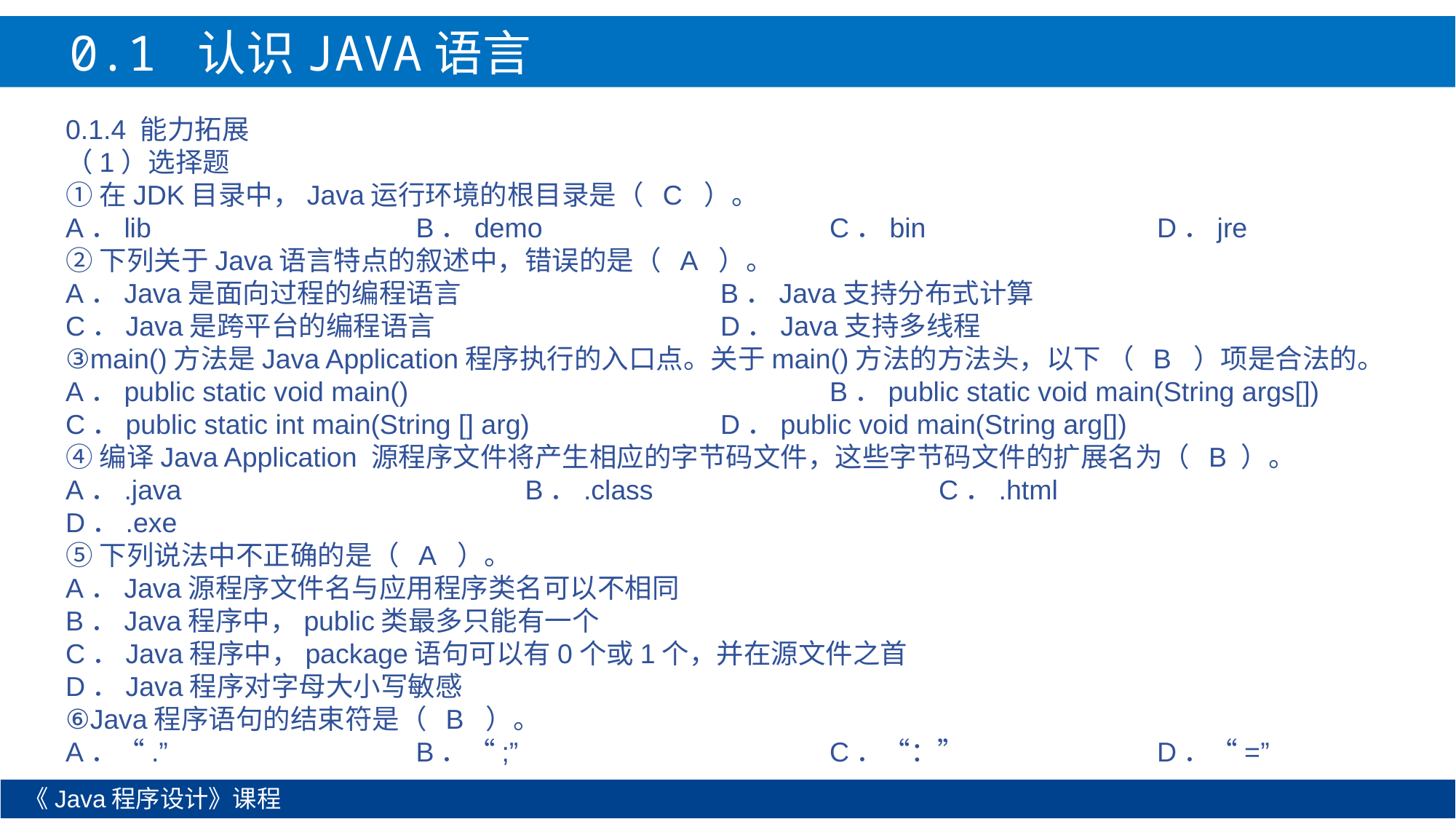

0.1 认识JAVA语言
0.1.4 能力拓展
（1）选择题
①在JDK目录中，Java运行环境的根目录是（  C  ）。
A．lib			   B．demo			C．bin			D．jre
②下列关于Java语言特点的叙述中，错误的是（  A  ）。
A．Java是面向过程的编程语言 			B．Java支持分布式计算
C．Java是跨平台的编程语言			D．Java支持多线程
③main()方法是Java Application程序执行的入口点。关于main()方法的方法头，以下 （  B  ）项是合法的。
A．public static void main() 				B．public static void main(String args[])
C．public static int main(String [] arg) 		D．public void main(String arg[])
④编译Java Application 源程序文件将产生相应的字节码文件，这些字节码文件的扩展名为（  B ）。
A．.java			   B．.class			C．.html			D．.exe
⑤下列说法中不正确的是（  A  ）。
A．Java源程序文件名与应用程序类名可以不相同
B．Java程序中，public类最多只能有一个
C．Java程序中，package语句可以有0个或1个，并在源文件之首
D．Java程序对字母大小写敏感
⑥Java程序语句的结束符是（  B  ）。
A．“.”			   B．“;”			C．“：”		D．“=”

《Java程序设计》课程